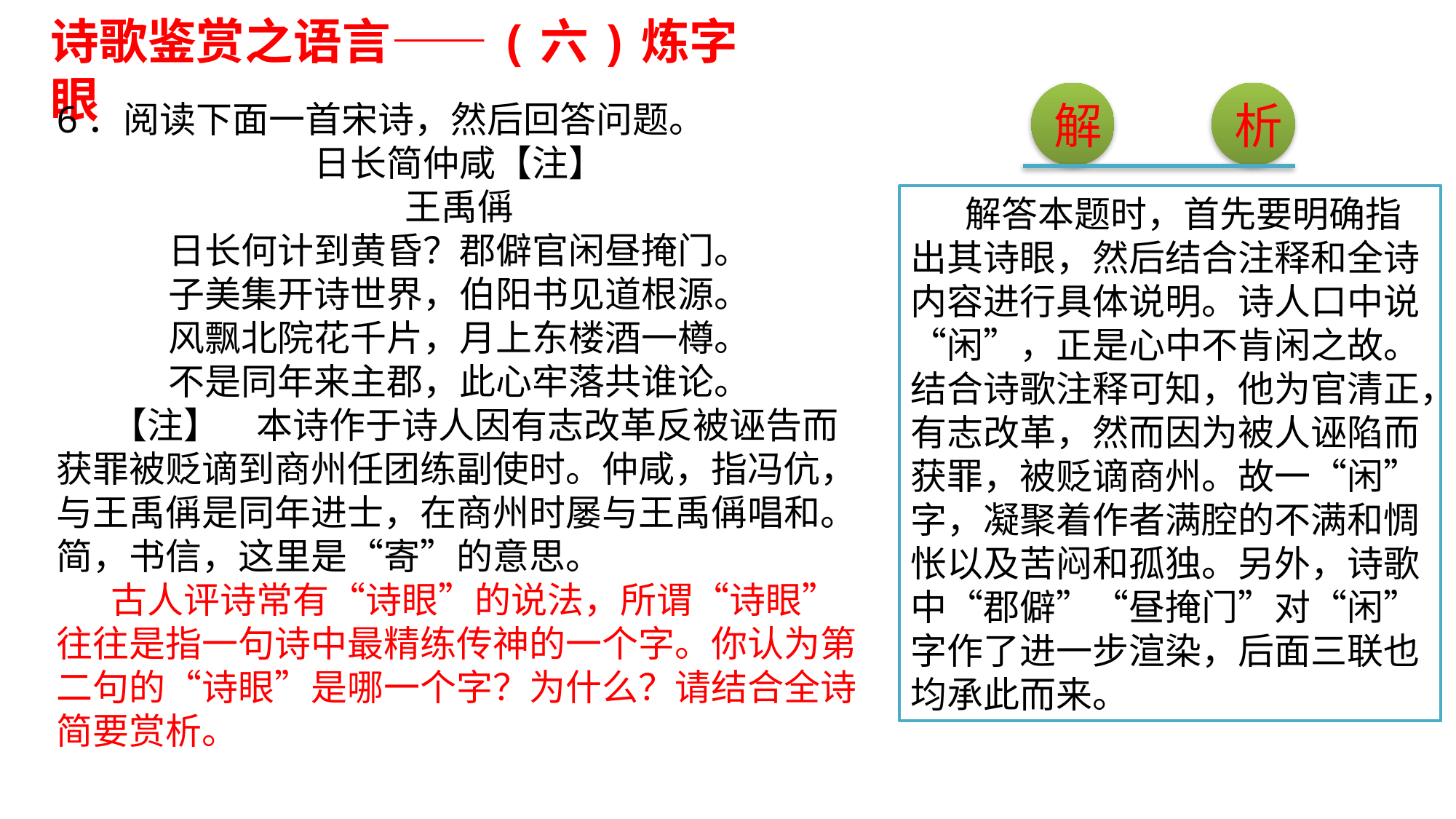

诗歌鉴赏之语言——(六)炼字眼
解
析
6．阅读下面一首宋诗，然后回答问题。
日长简仲咸【注】
王禹偁
日长何计到黄昏？郡僻官闲昼掩门。
子美集开诗世界，伯阳书见道根源。
风飘北院花千片，月上东楼酒一樽。
不是同年来主郡，此心牢落共谁论。
【注】　本诗作于诗人因有志改革反被诬告而获罪被贬谪到商州任团练副使时。仲咸，指冯伉，与王禹偁是同年进士，在商州时屡与王禹偁唱和。简，书信，这里是“寄”的意思。
古人评诗常有“诗眼”的说法，所谓“诗眼”往往是指一句诗中最精练传神的一个字。你认为第二句的“诗眼”是哪一个字？为什么？请结合全诗简要赏析。
解答本题时，首先要明确指出其诗眼，然后结合注释和全诗内容进行具体说明。诗人口中说“闲”，正是心中不肯闲之故。结合诗歌注释可知，他为官清正，有志改革，然而因为被人诬陷而获罪，被贬谪商州。故一“闲”字，凝聚着作者满腔的不满和惆怅以及苦闷和孤独。另外，诗歌中“郡僻”“昼掩门”对“闲”字作了进一步渲染，后面三联也均承此而来。